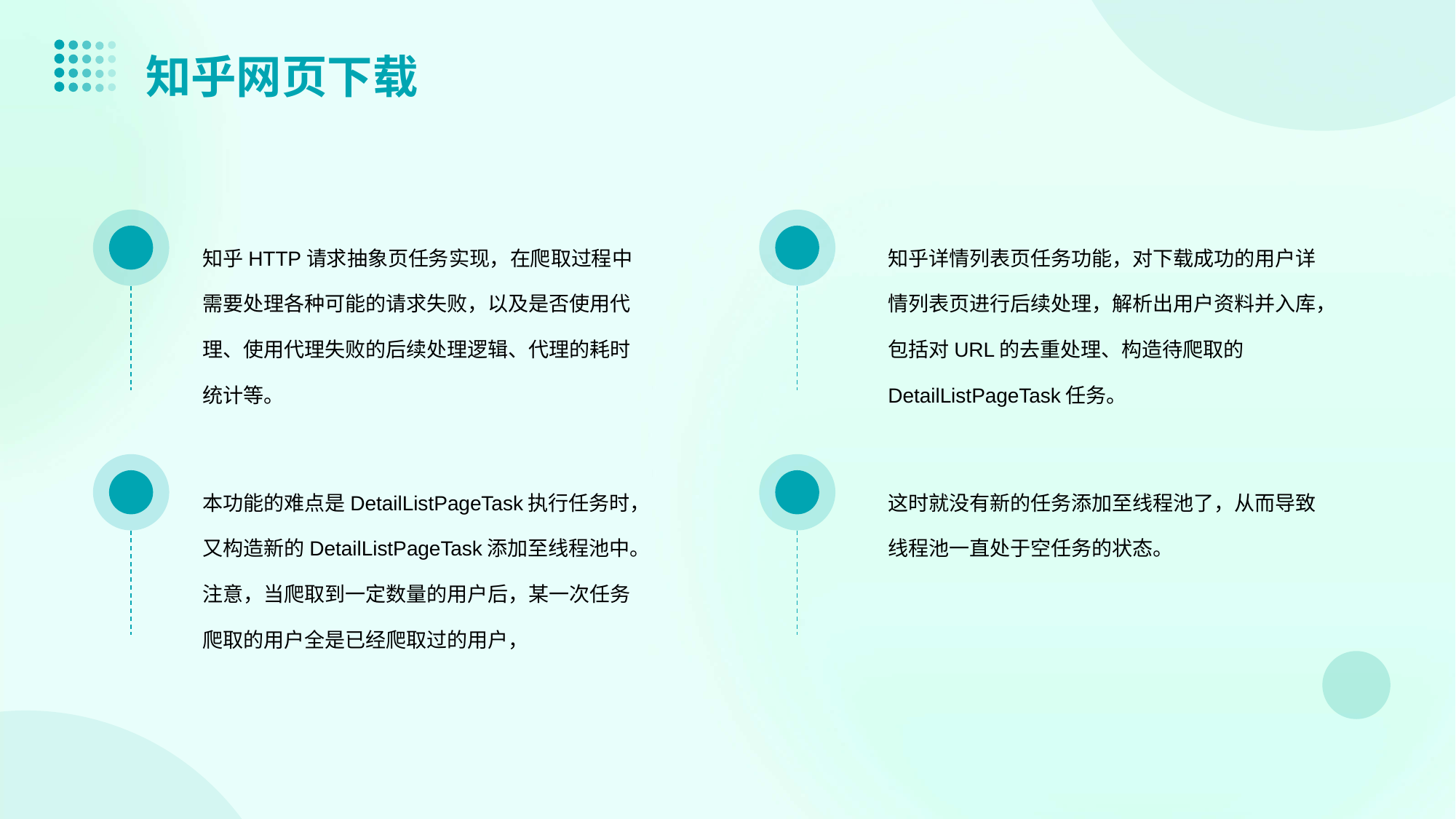

知乎网页下载

知乎HTTP请求抽象页任务实现，在爬取过程中需要处理各种可能的请求失败，以及是否使用代理、使用代理失败的后续处理逻辑、代理的耗时统计等。

知乎详情列表页任务功能，对下载成功的用户详情列表页进行后续处理，解析出用户资料并入库，包括对URL的去重处理、构造待爬取的DetailListPageTask任务。

本功能的难点是DetailListPageTask执行任务时，又构造新的DetailListPageTask添加至线程池中。注意，当爬取到一定数量的用户后，某一次任务爬取的用户全是已经爬取过的用户，

这时就没有新的任务添加至线程池了，从而导致线程池一直处于空任务的状态。